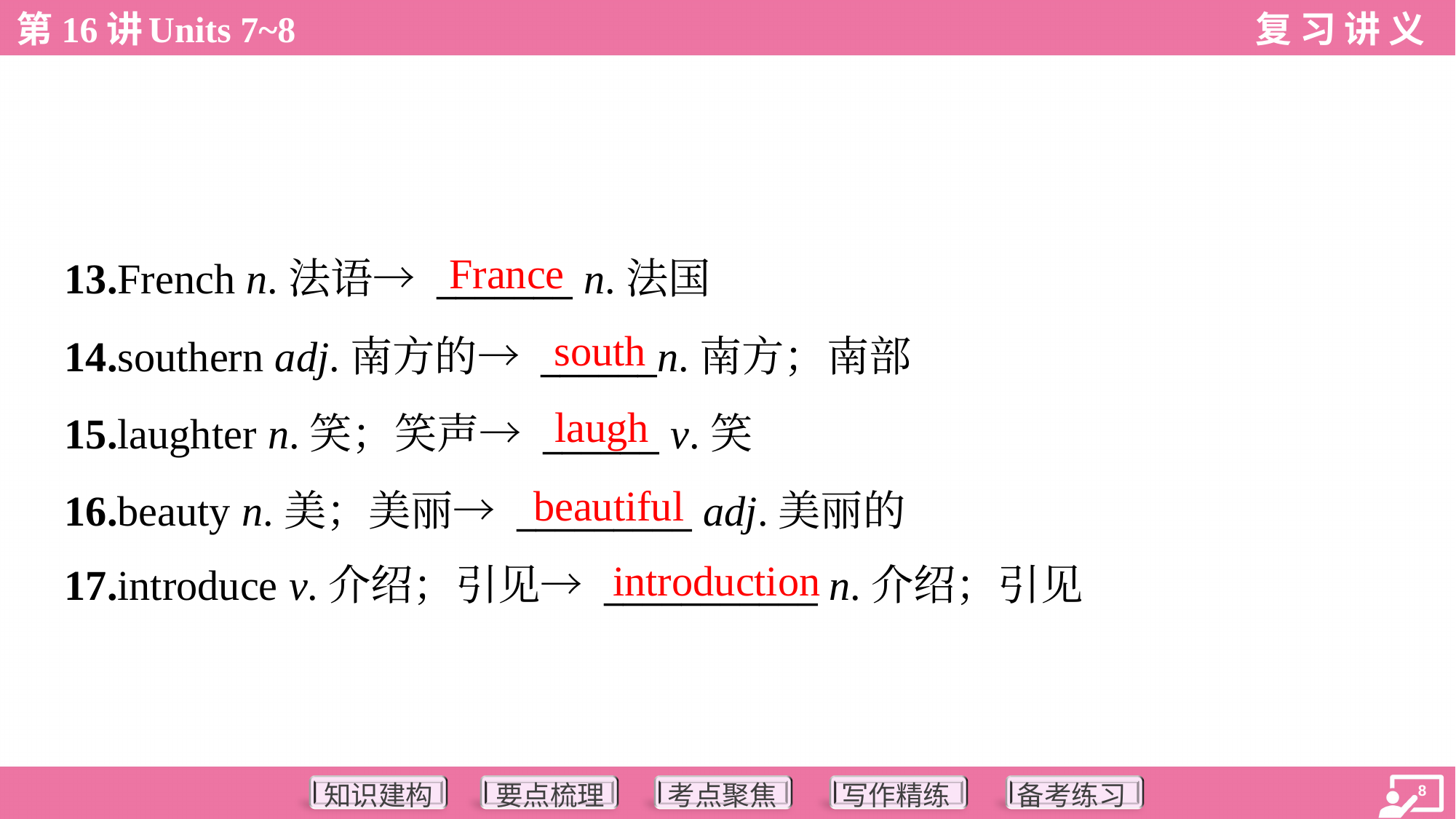

France
13.French n.法语→ _______ n.法国
14.southern adj.南方的→ ______n.南方；南部
15.laughter n.笑；笑声→ ______ v.笑
16.beauty n.美；美丽→ _________ adj.美丽的
17.introduce v.介绍；引见→ ___________ n.介绍；引见
south
laugh
beautiful
introduction